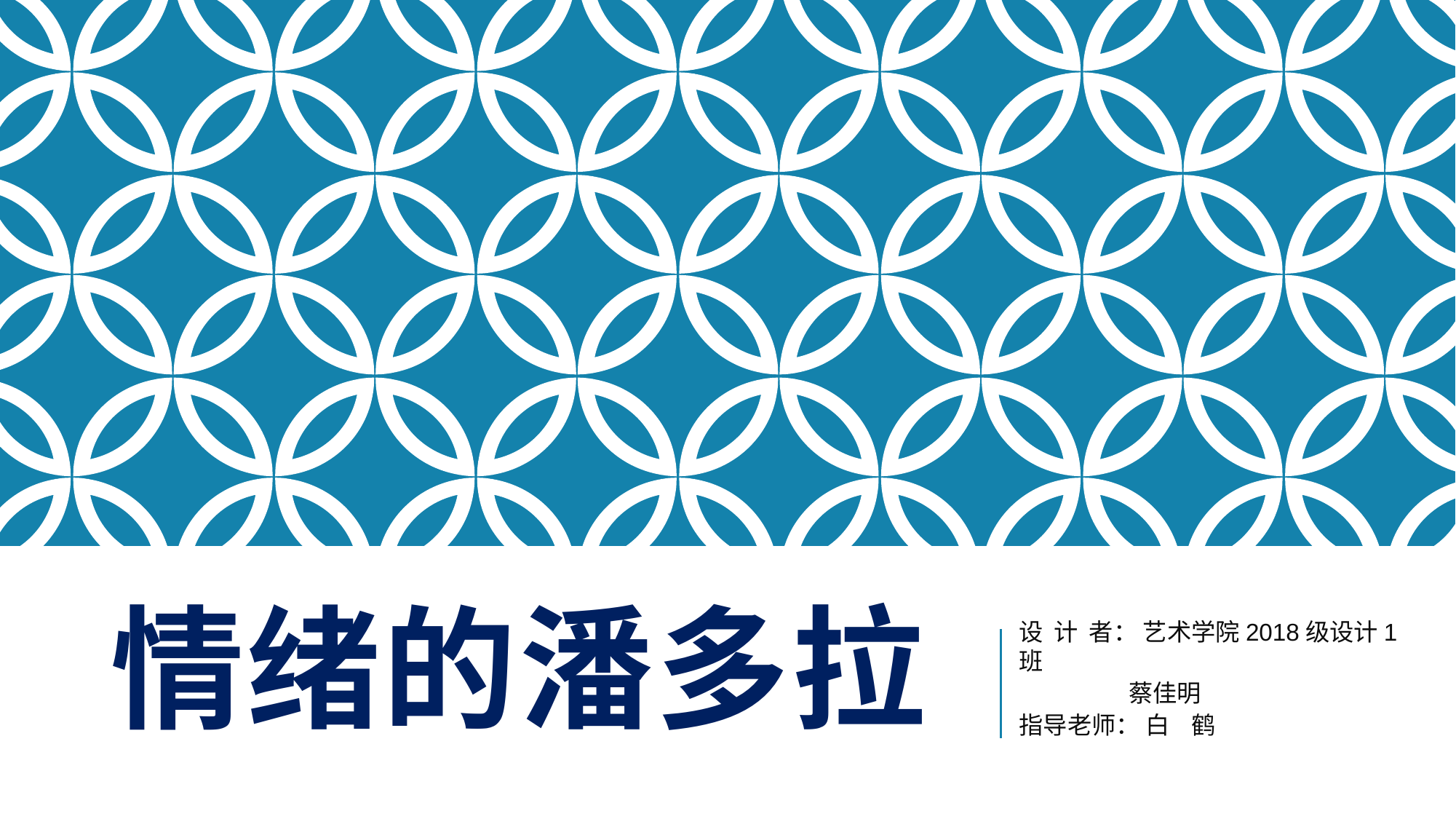

# 情绪的潘多拉
设  计  者： 艺术学院2018级设计1班
                   蔡佳明
指导老师： 白    鹤